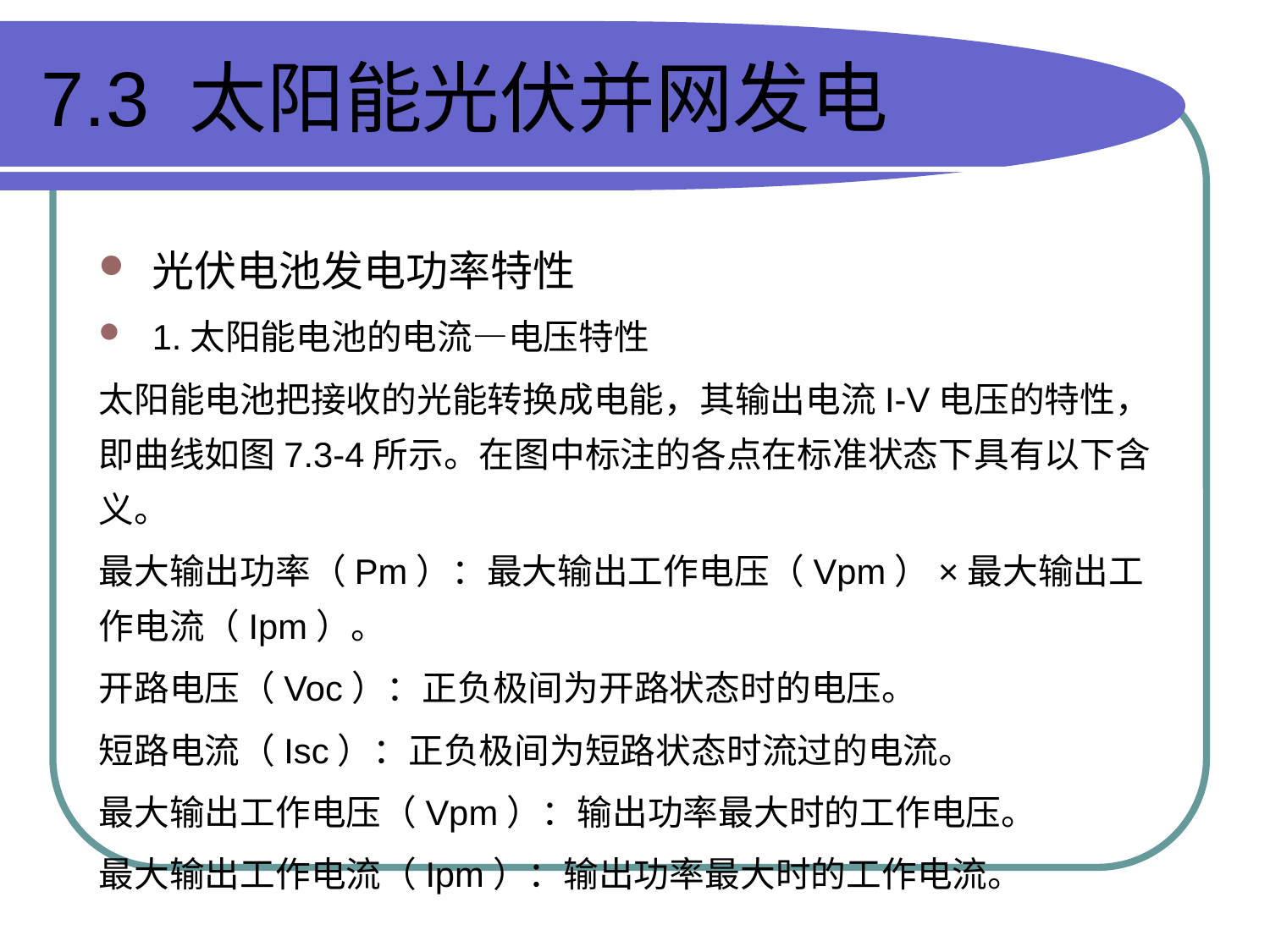

# 7.3 太阳能光伏并网发电
光伏电池发电功率特性
1.太阳能电池的电流—电压特性
太阳能电池把接收的光能转换成电能，其输出电流I-V电压的特性，即曲线如图7.3-4所示。在图中标注的各点在标准状态下具有以下含义。
最大输出功率（Pm）：最大输出工作电压（Vpm）×最大输出工作电流（Ipm）。
开路电压（Voc）：正负极间为开路状态时的电压。
短路电流（Isc）：正负极间为短路状态时流过的电流。
最大输出工作电压（Vpm）：输出功率最大时的工作电压。
最大输出工作电流（Ipm）：输出功率最大时的工作电流。
159